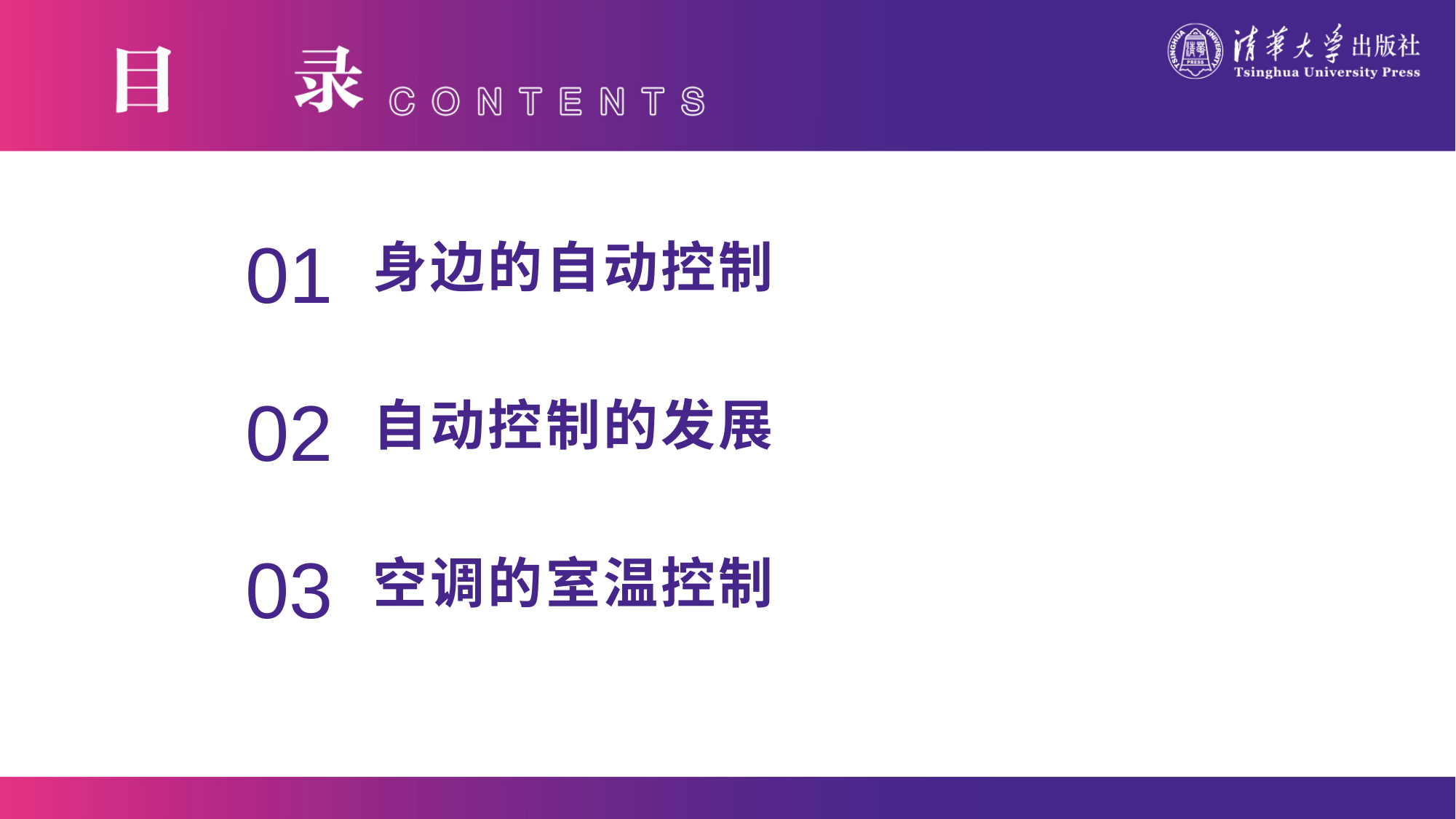

01
01
身边的自动控制
02
自动控制的发展
03
空调的室温控制